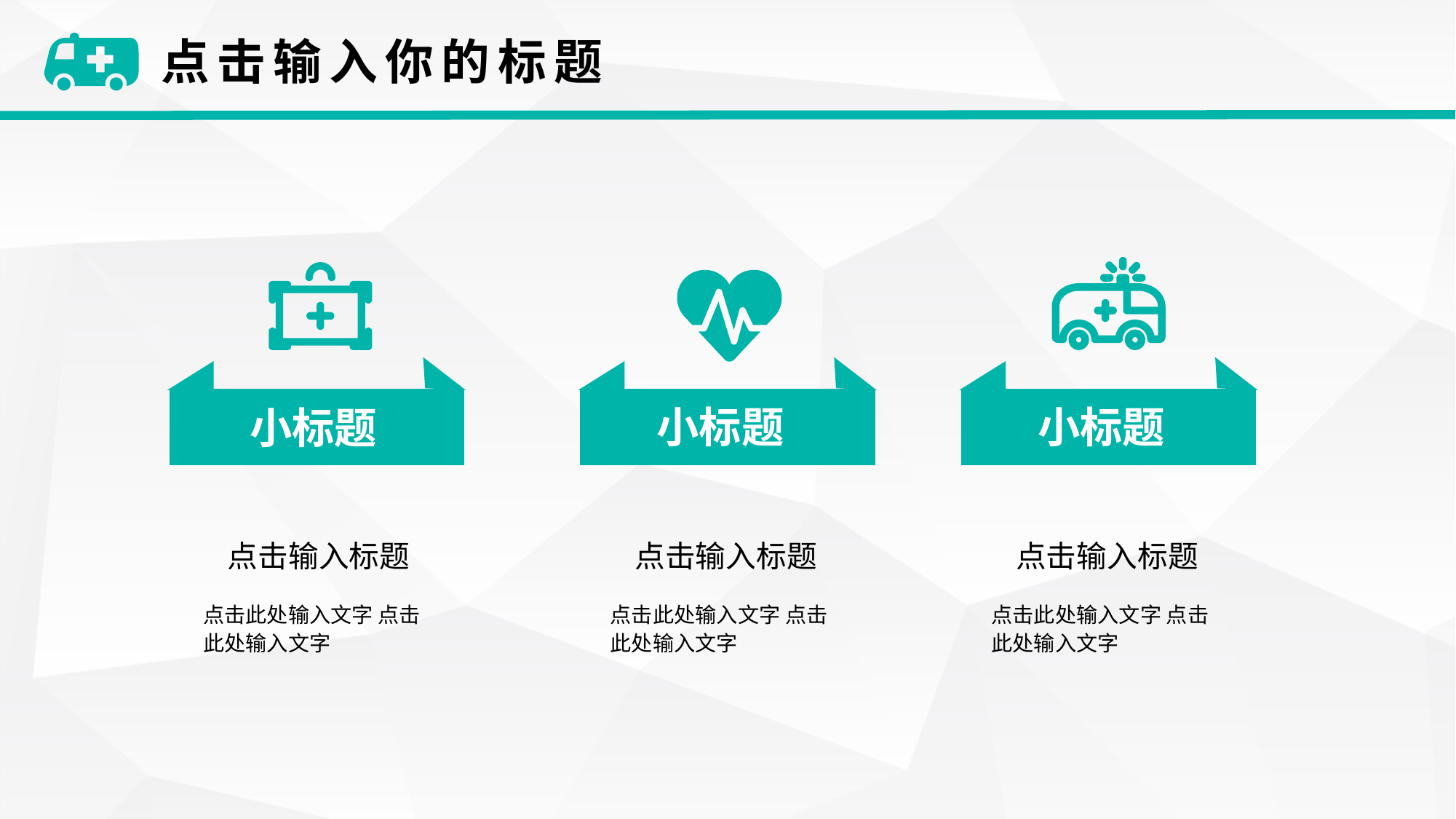

点击输入你的标题

小标题

小标题

小标题
点击输入标题
点击此处输入文字 点击此处输入文字
点击输入标题
点击此处输入文字 点击此处输入文字
点击输入标题
点击此处输入文字 点击此处输入文字